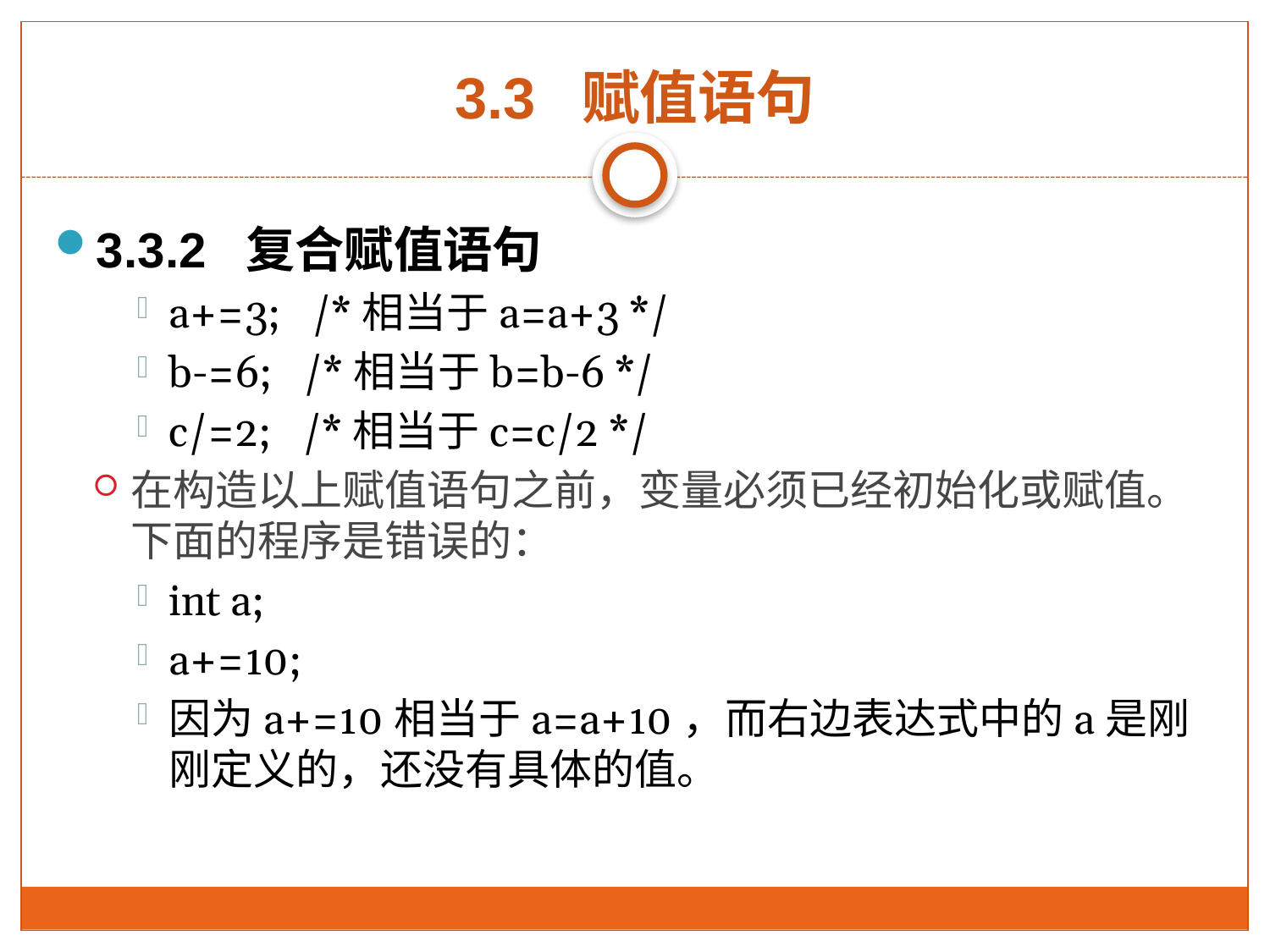

# 3.3  赋值语句
3.3.2  复合赋值语句
a+=3;   /*相当于a=a+3 */
b-=6;   /*相当于b=b-6 */
c/=2;   /*相当于c=c/2 */
在构造以上赋值语句之前，变量必须已经初始化或赋值。下面的程序是错误的：
int a;
a+=10;
因为a+=10相当于a=a+10，而右边表达式中的a是刚刚定义的，还没有具体的值。